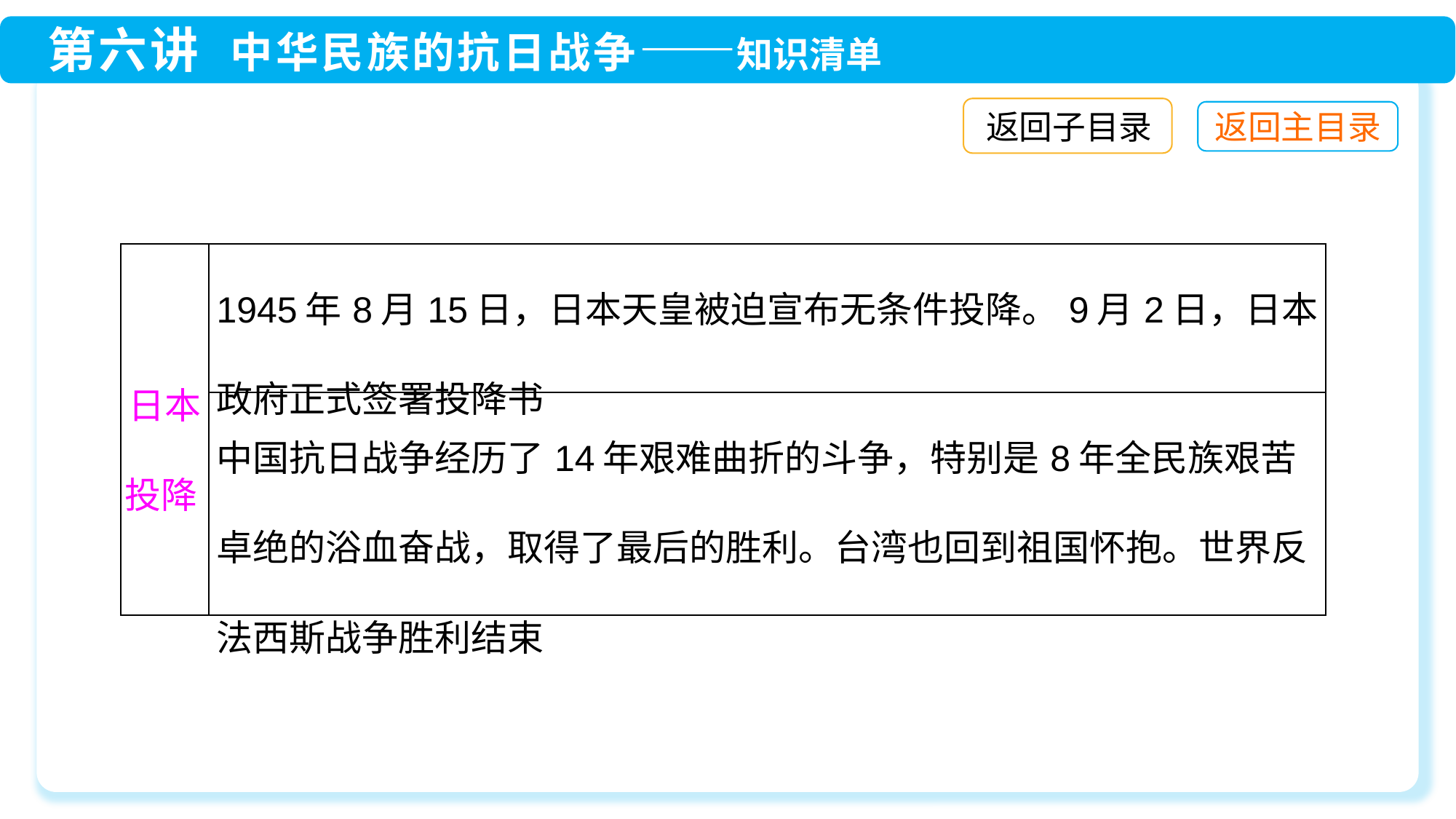

返回子目录
| 日本投降 | 1945年8月15日，日本天皇被迫宣布无条件投降。9月2日，日本政府正式签署投降书 |
| --- | --- |
|  | 中国抗日战争经历了14年艰难曲折的斗争，特别是8年全民族艰苦卓绝的浴血奋战，取得了最后的胜利。台湾也回到祖国怀抱。世界反法西斯战争胜利结束 |